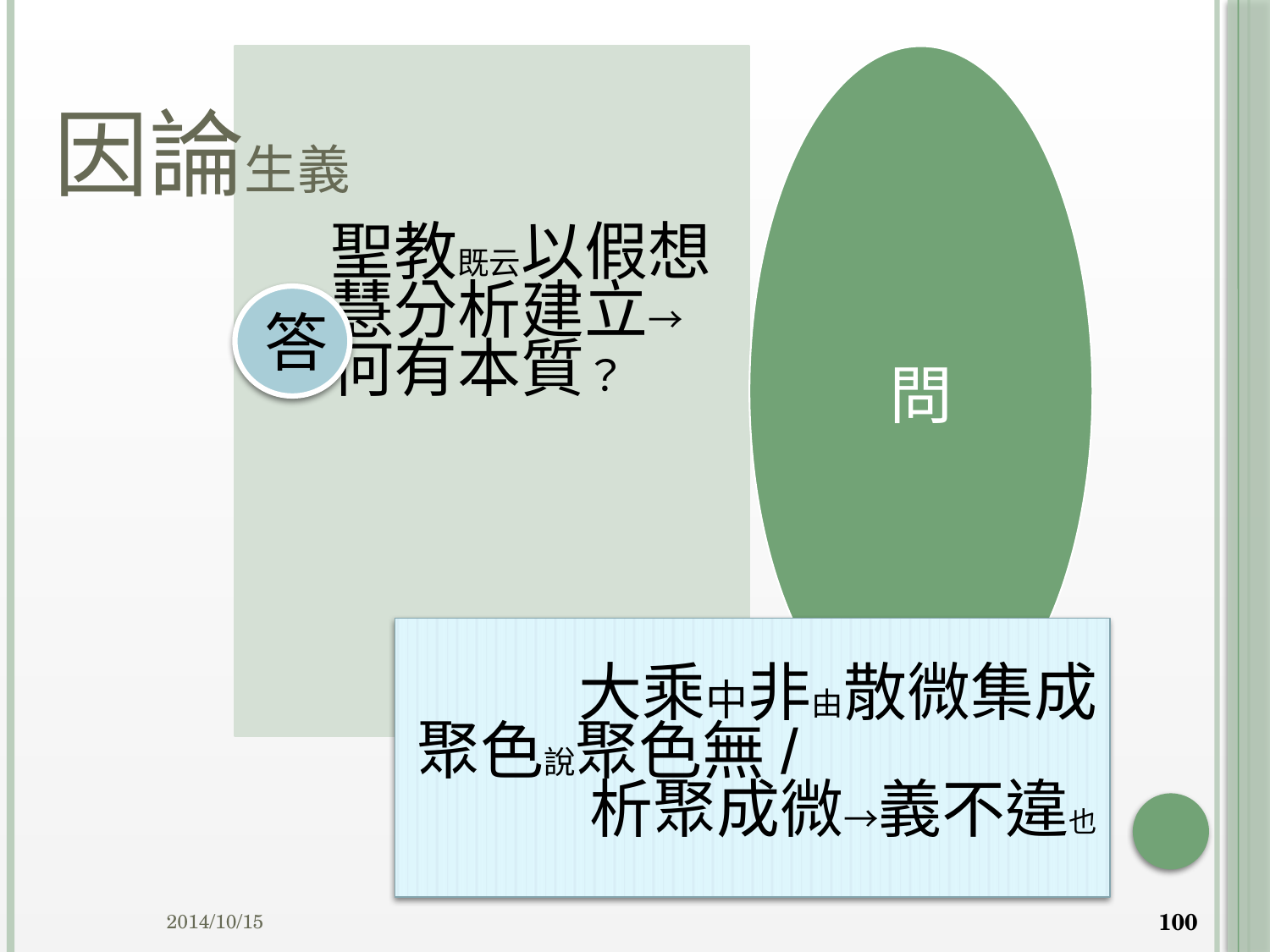

問
# 因論生義
答
          大乘中非由散微集成聚色說聚色無/                          析聚成微→義不違也
2014/10/15
100